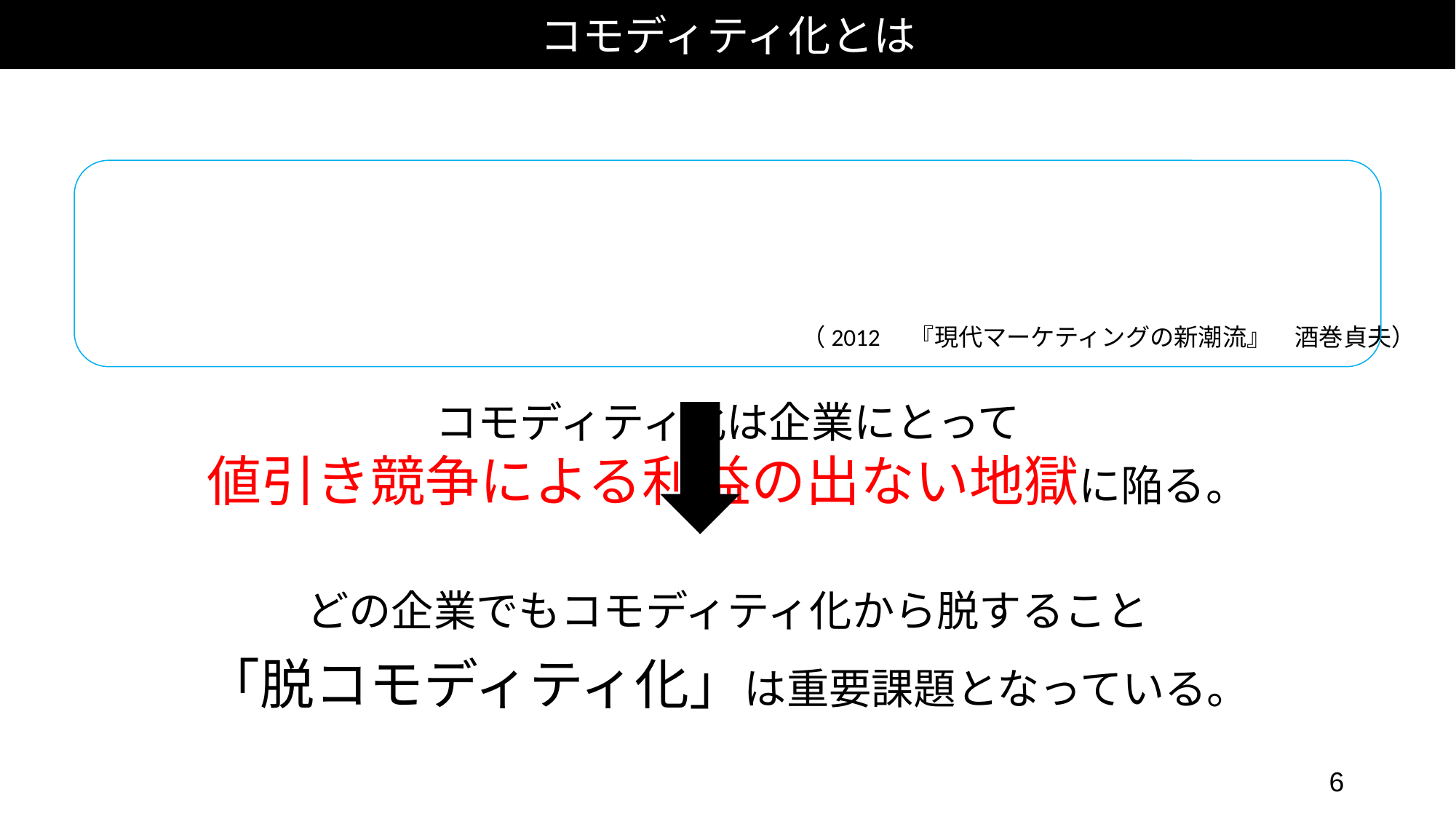

コモディティ化とは

コモディティ化は企業にとって
値引き競争による利益の出ない地獄に陥る。

（2012　『現代マーケティングの新潮流』　酒巻貞夫）

どの企業でもコモディティ化から脱すること
「脱コモディティ化」は重要課題となっている。
6